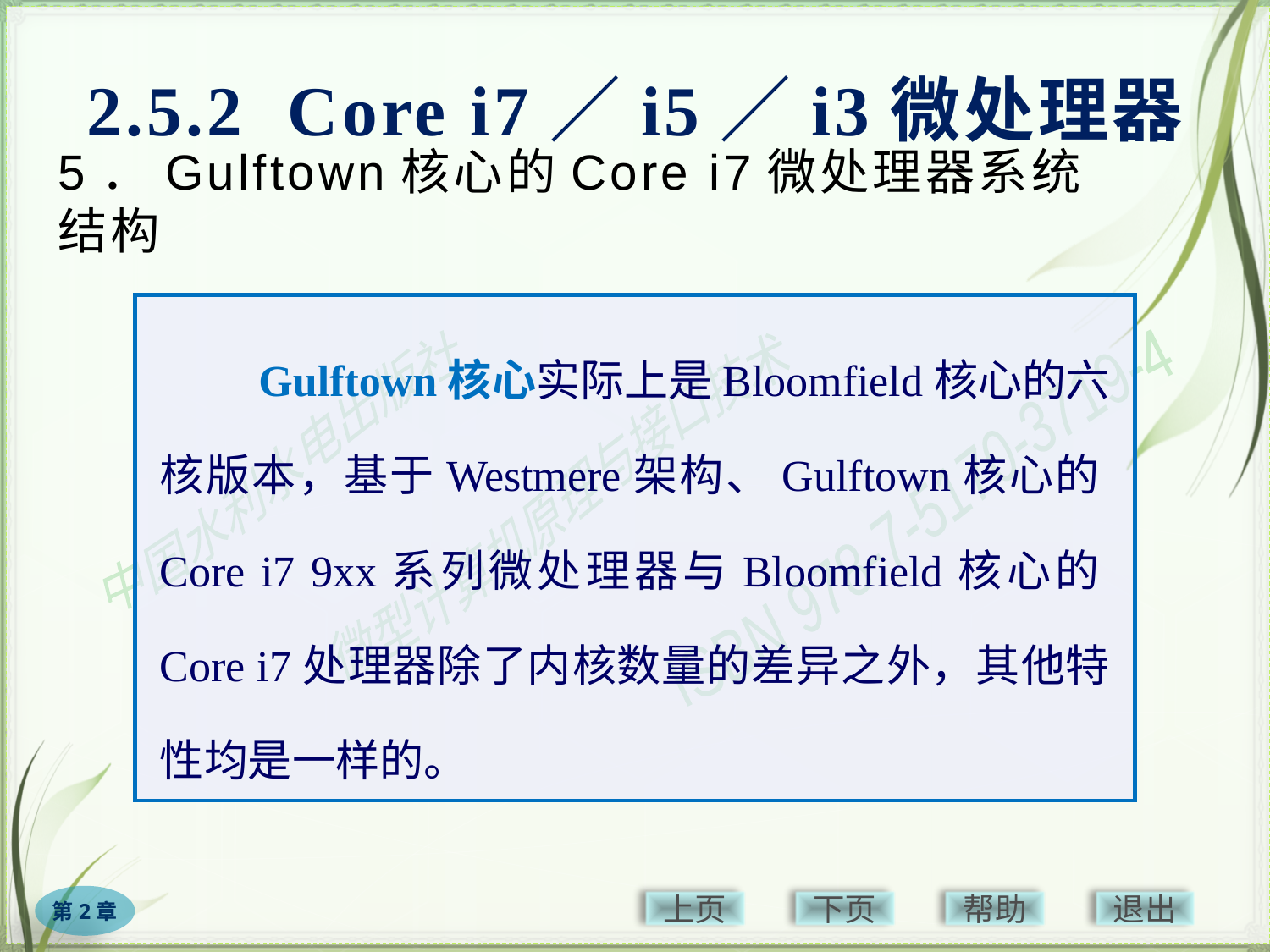

2.5.2  Core i7／i5／i3微处理器
# 5．Gulftown核心的Core i7微处理器系统结构
　　Gulftown核心实际上是Bloomfield核心的六核版本，基于Westmere架构、Gulftown核心的Core i7 9xx系列微处理器与Bloomfield核心的Core i7处理器除了内核数量的差异之外，其他特性均是一样的。